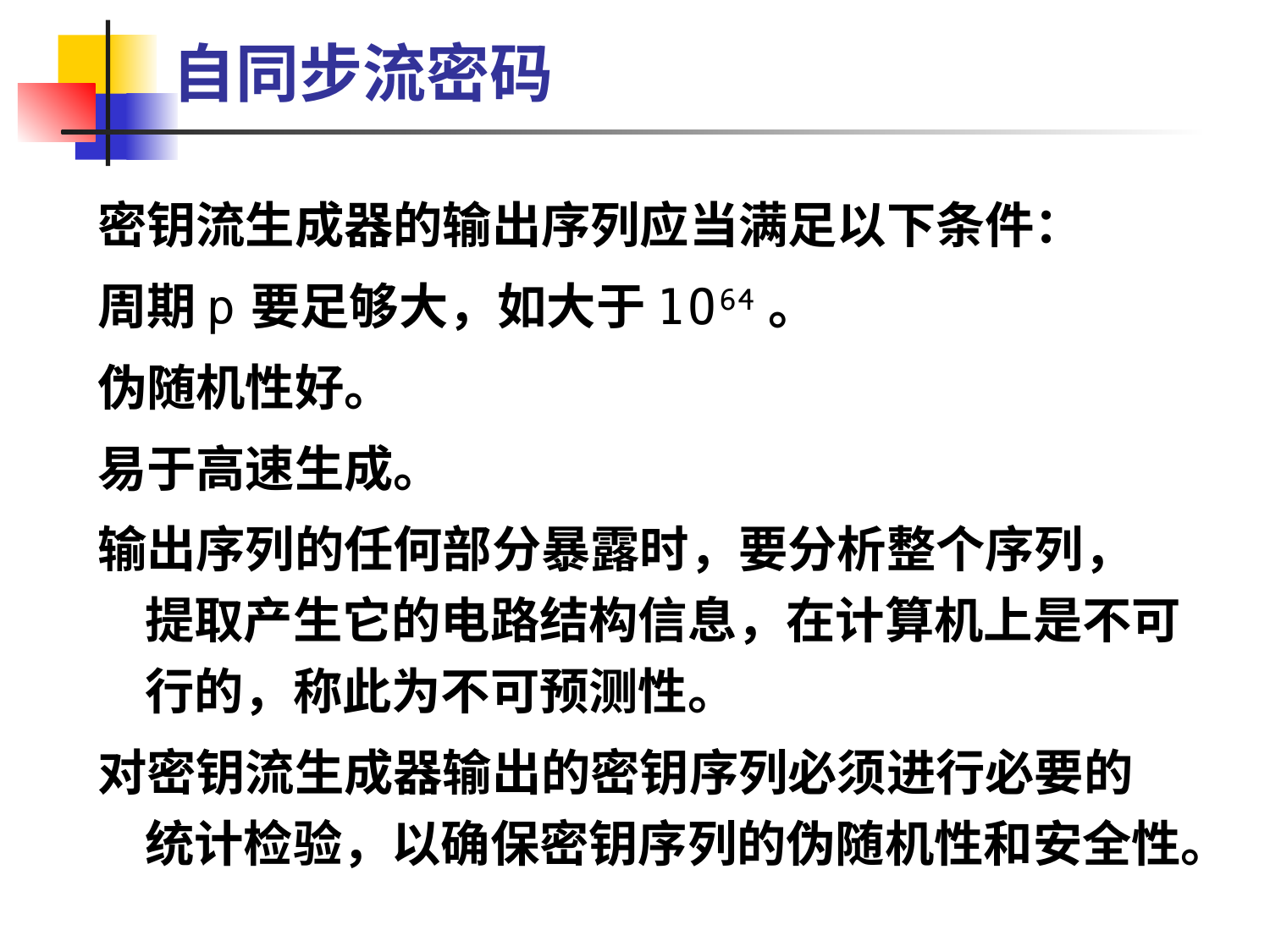

# 自同步流密码
密钥流生成器的输出序列应当满足以下条件：
周期p要足够大，如大于1064。
伪随机性好。
易于高速生成。
输出序列的任何部分暴露时，要分析整个序列，提取产生它的电路结构信息，在计算机上是不可行的，称此为不可预测性。
对密钥流生成器输出的密钥序列必须进行必要的统计检验，以确保密钥序列的伪随机性和安全性。

18